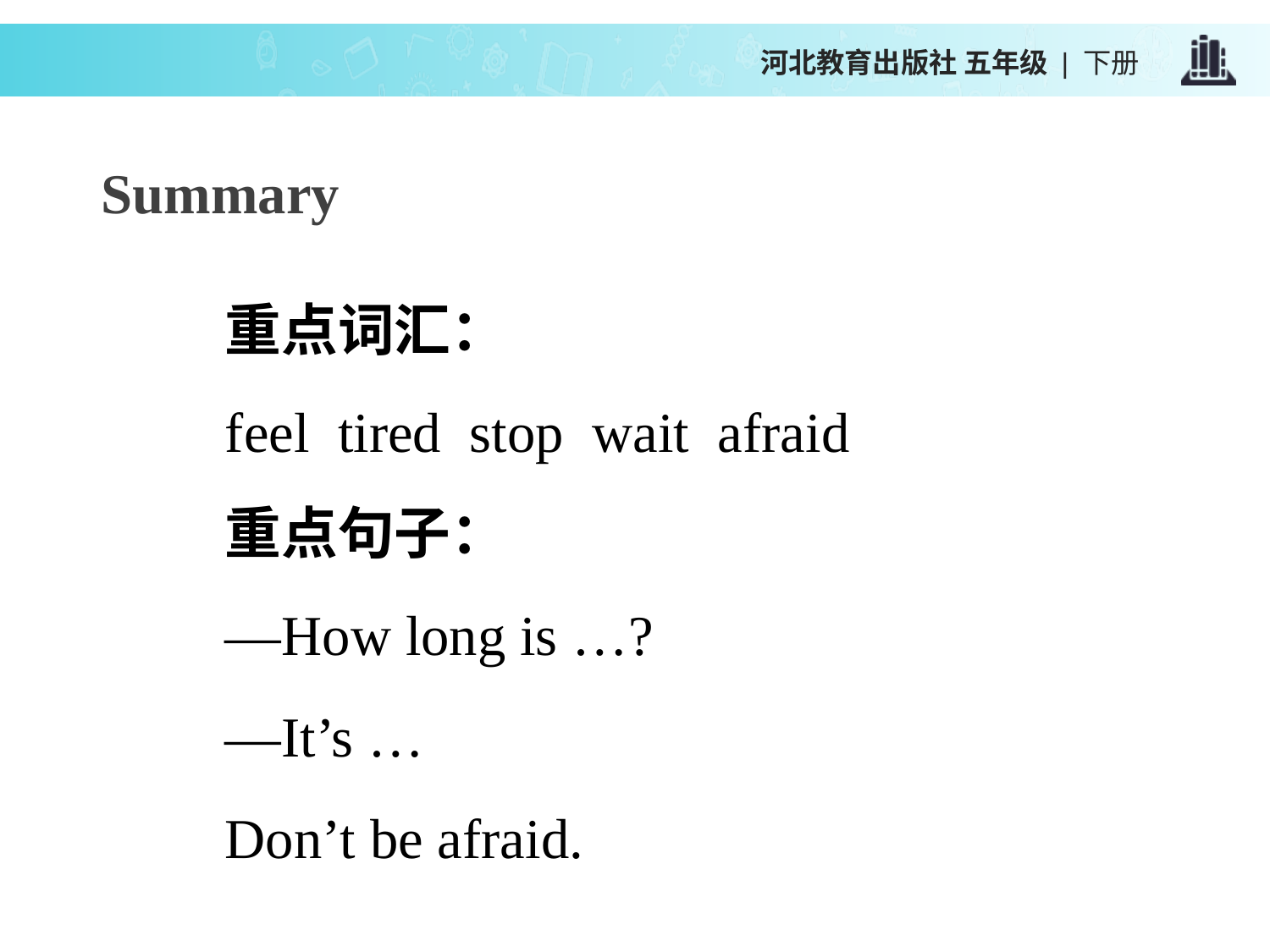

河北教育出版社 五年级 | 下册
Summary
重点词汇：
feel  tired  stop  wait  afraid
重点句子：
—How long is …?
—It’s …
Don’t be afraid.